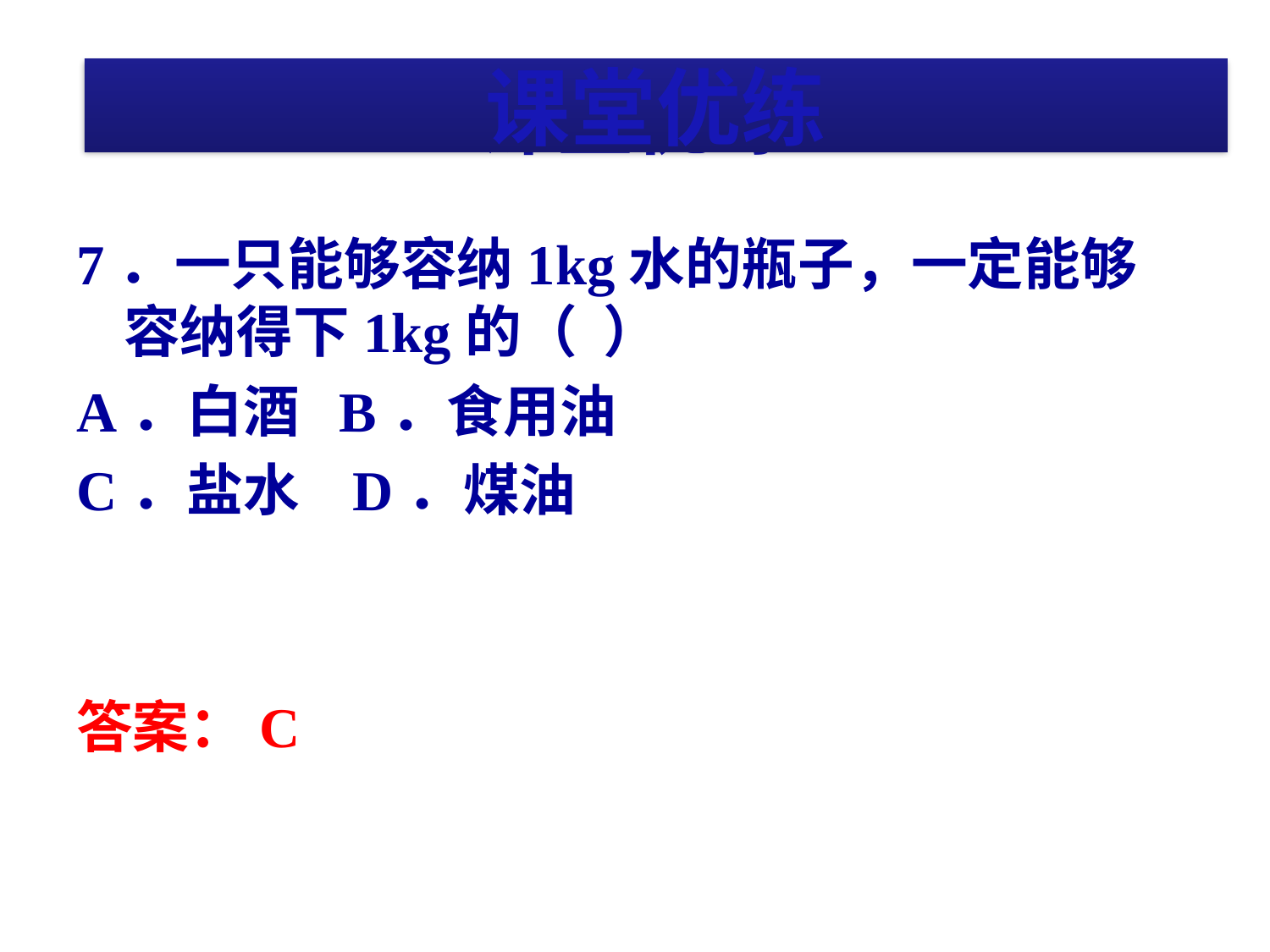

# 课堂优练
课堂优练
7．一只能够容纳1kg水的瓶子，一定能够容纳得下1kg的（  ）
A．白酒  B．食用油
C．盐水   D．煤油

答案：C